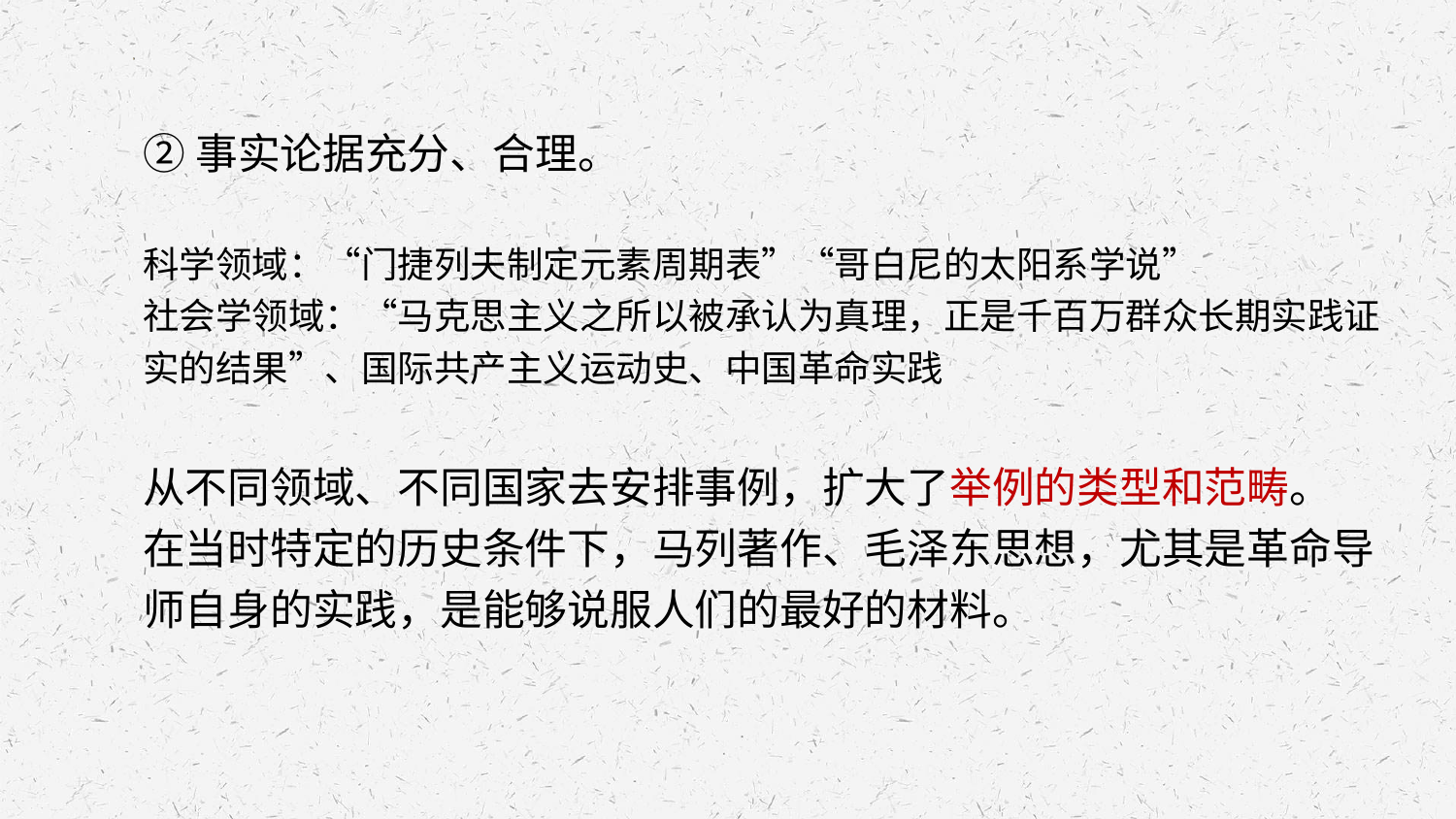

②事实论据充分、合理。

科学领域：“门捷列夫制定元素周期表”“哥白尼的太阳系学说”
社会学领域：“马克思主义之所以被承认为真理，正是千百万群众长期实践证实的结果”、国际共产主义运动史、中国革命实践

从不同领域、不同国家去安排事例，扩大了举例的类型和范畴。
在当时特定的历史条件下，马列著作、毛泽东思想，尤其是革命导师自身的实践，是能够说服人们的最好的材料。